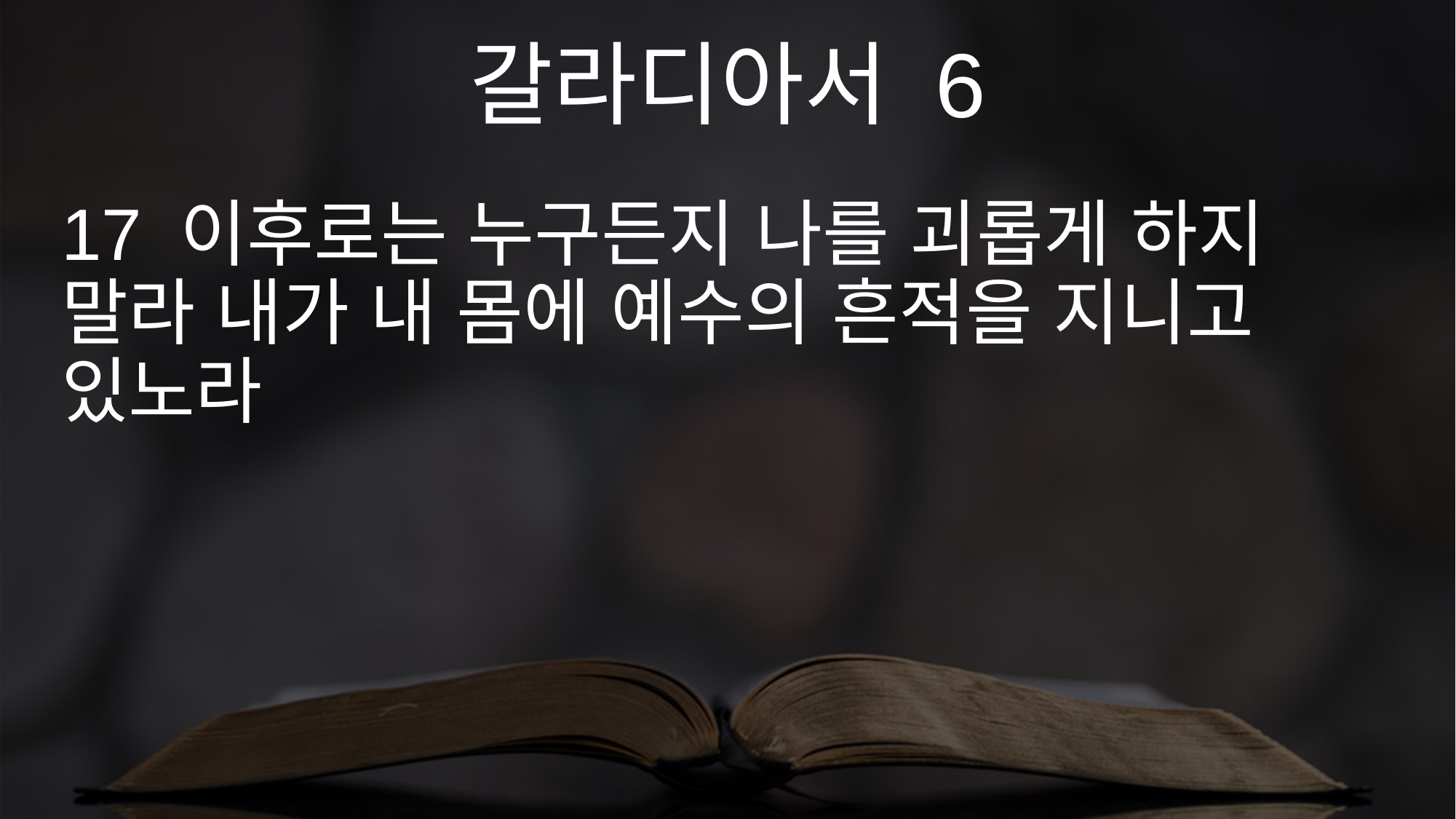

갈라디아서 6
17 이후로는 누구든지 나를 괴롭게 하지 말라 내가 내 몸에 예수의 흔적을 지니고 있노라